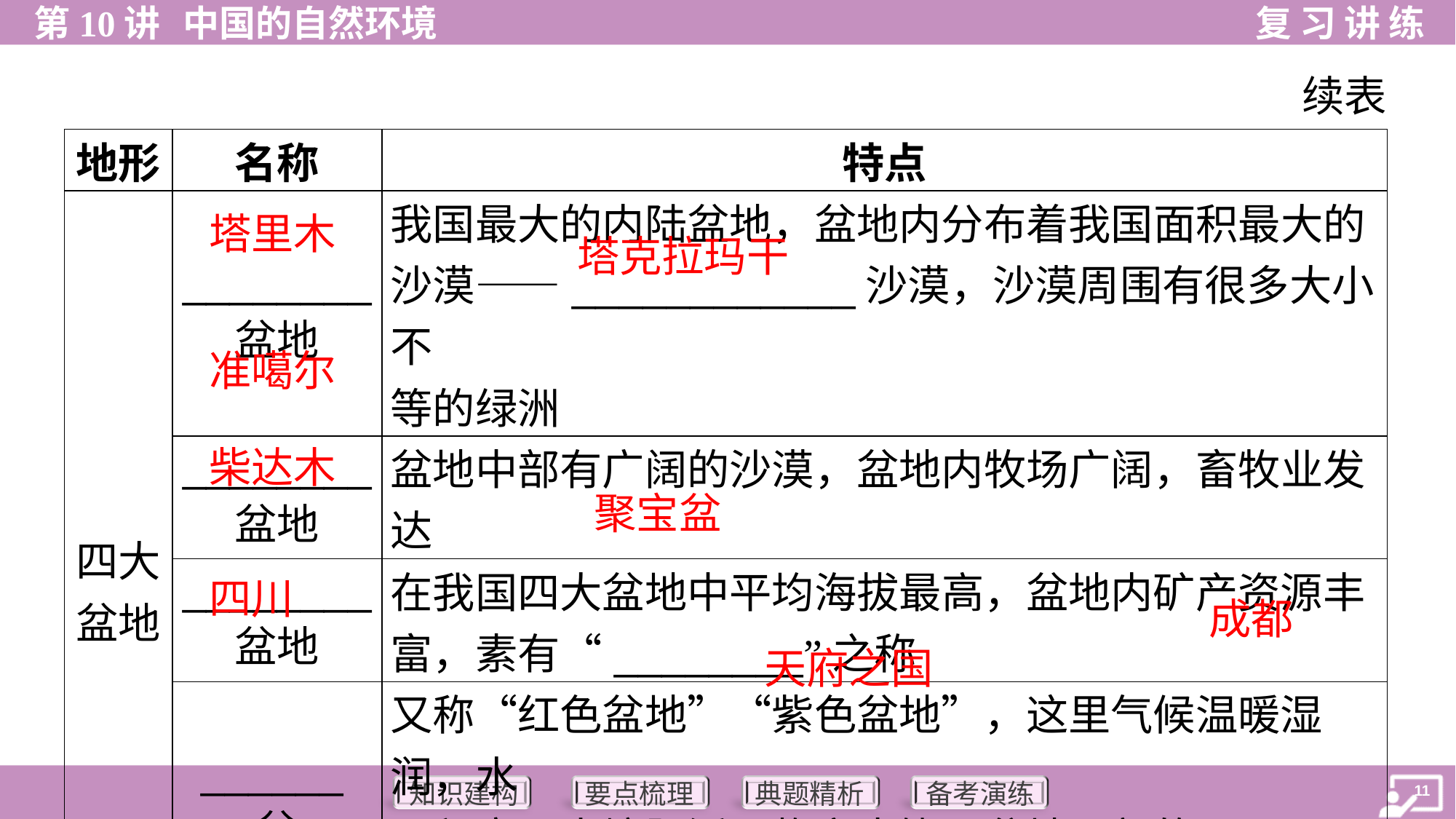

续表
| 地形 | 名称 | 特点 |
| --- | --- | --- |
| 四大 盆地 | \_\_\_\_\_\_\_\_ 盆地 | 我国最大的内陆盆地，盆地内分布着我国面积最大的 沙漠——\_\_\_\_\_\_\_\_\_\_\_\_沙漠，沙漠周围有很多大小不 等的绿洲 |
|  | \_\_\_\_\_\_\_\_ 盆地 | 盆地中部有广阔的沙漠，盆地内牧场广阔，畜牧业发 达 |
|  | \_\_\_\_\_\_\_\_ 盆地 | 在我国四大盆地中平均海拔最高，盆地内矿产资源丰 富，素有“\_\_\_\_\_\_\_\_”之称 |
|  | \_\_\_\_\_\_盆 地 | 又称“红色盆地”“紫色盆地”，这里气候温暖湿润，水 网稠密，土壤肥沃，物产丰饶。盆地西部的\_\_\_\_\_\_平 原农业发达，素有“\_\_\_\_\_\_\_\_\_\_”的美称 |
塔里木
塔克拉玛干
准噶尔
柴达木
聚宝盆
四川
成都
天府之国